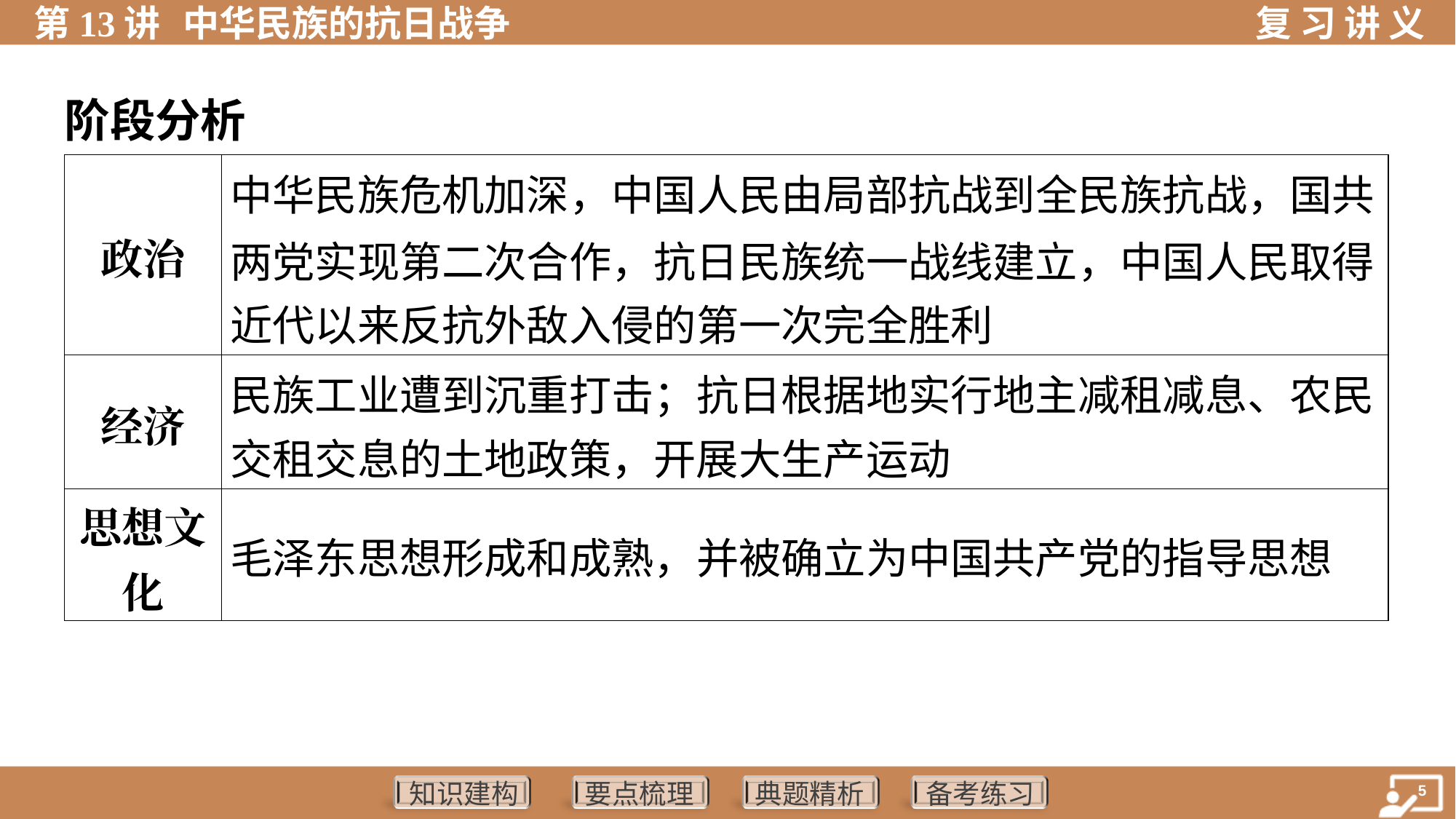

阶段分析
| 政治 | 中华民族危机加深，中国人民由局部抗战到全民族抗战，国共 两党实现第二次合作，抗日民族统一战线建立，中国人民取得 近代以来反抗外敌入侵的第一次完全胜利 |
| --- | --- |
| 经济 | 民族工业遭到沉重打击；抗日根据地实行地主减租减息、农民 交租交息的土地政策，开展大生产运动 |
| 思想文 化 | 毛泽东思想形成和成熟，并被确立为中国共产党的指导思想 |